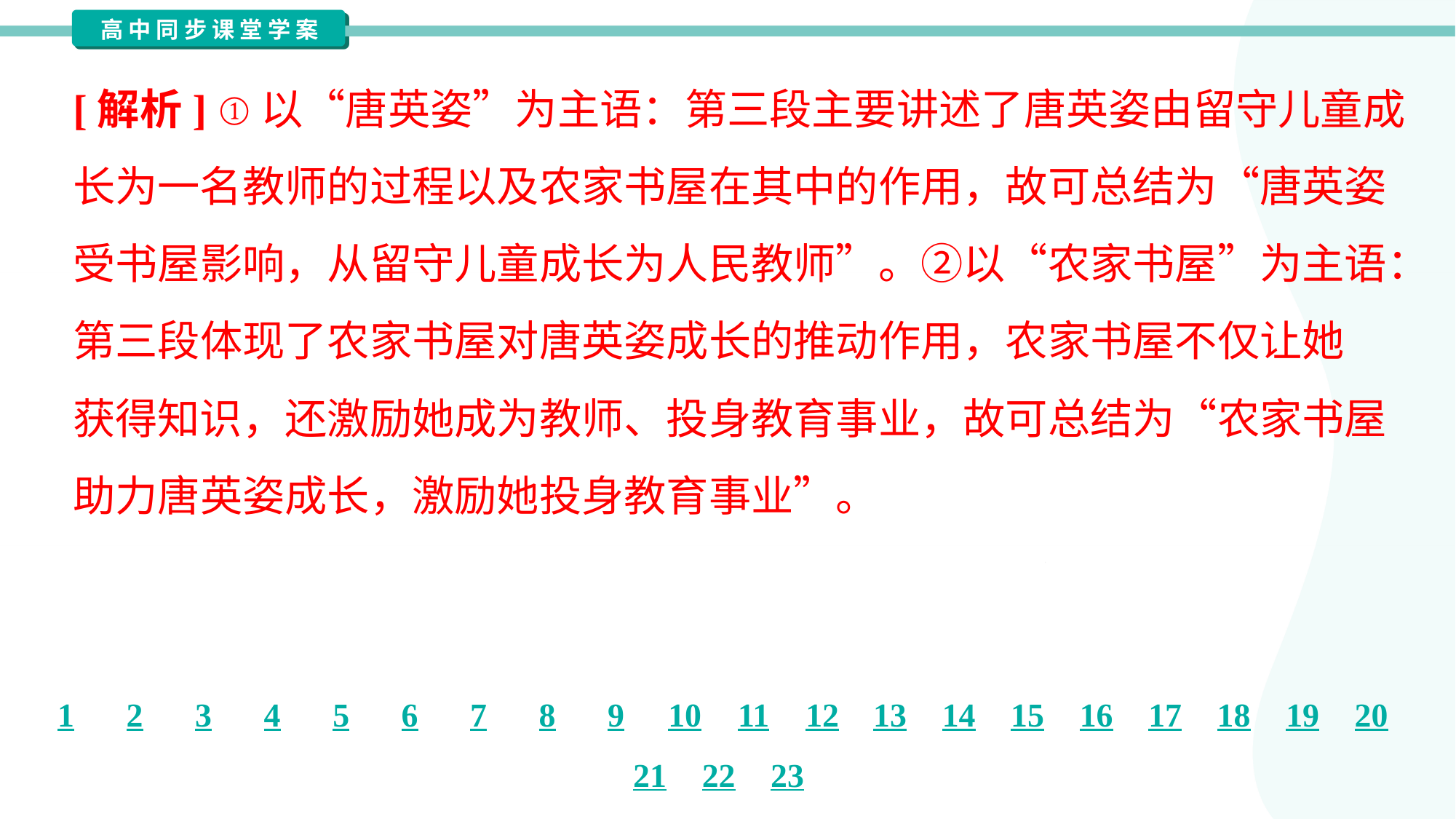

[解析] ①以“唐英姿”为主语：第三段主要讲述了唐英姿由留守儿童成
长为一名教师的过程以及农家书屋在其中的作用，故可总结为“唐英姿
受书屋影响，从留守儿童成长为人民教师”。②以“农家书屋”为主语：
第三段体现了农家书屋对唐英姿成长的推动作用，农家书屋不仅让她
获得知识，还激励她成为教师、投身教育事业，故可总结为“农家书屋
助力唐英姿成长，激励她投身教育事业”。